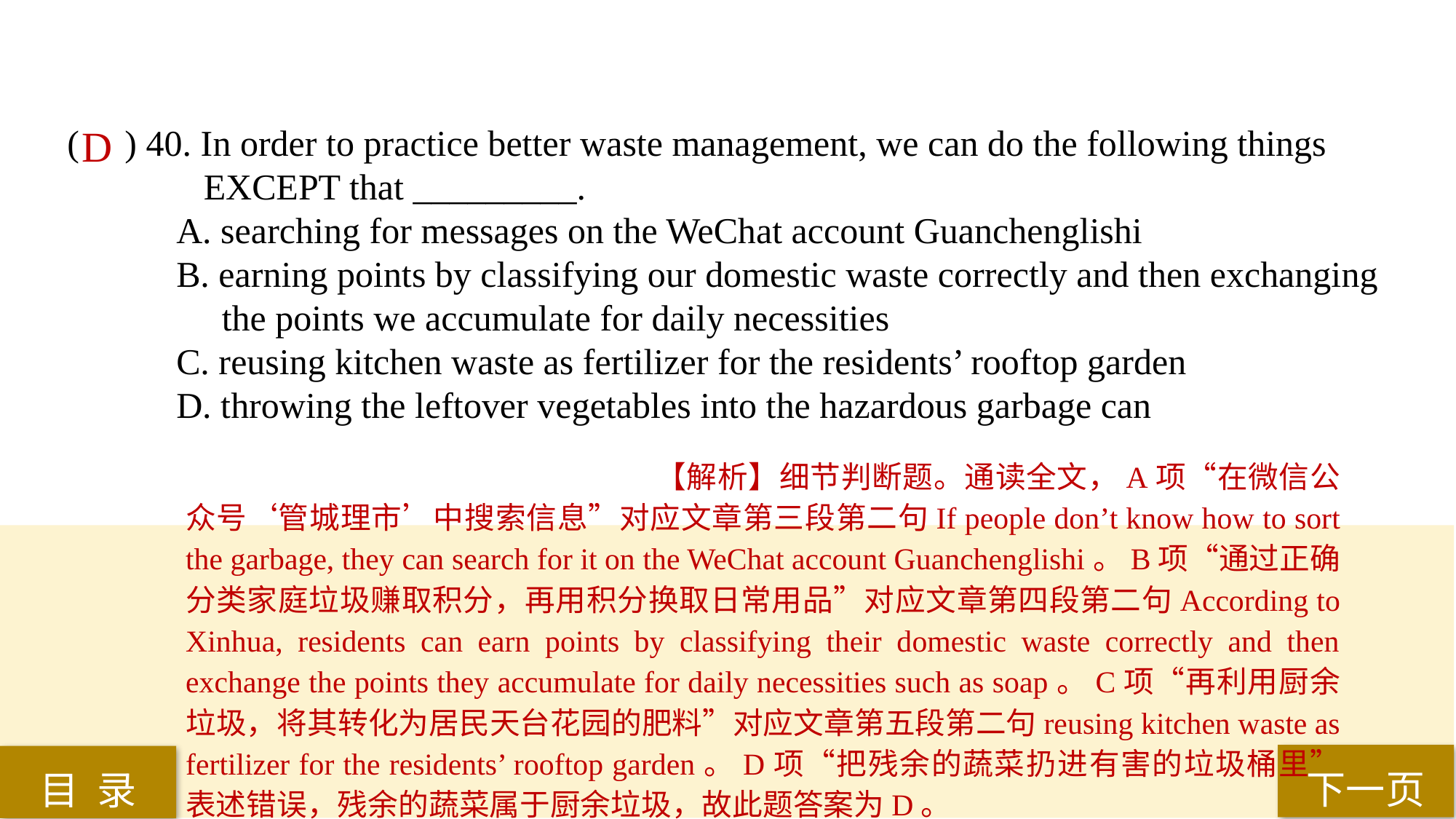

D
(     ) 40. In order to practice better waste management, we can do the following things
               EXCEPT that _________.
A. searching for messages on the WeChat account Guanchenglishi
B. earning points by classifying our domestic waste correctly and then exchanging
     the points we accumulate for daily necessities
C. reusing kitchen waste as fertilizer for the residents’ rooftop garden
D. throwing the leftover vegetables into the hazardous garbage can
【解析】细节判断题。通读全文，A项“在微信公众号‘管城理市’中搜索信息”对应文章第三段第二句If people don’t know how to sort the garbage, they can search for it on the WeChat account Guanchenglishi。B项“通过正确分类家庭垃圾赚取积分，再用积分换取日常用品”对应文章第四段第二句According to Xinhua, residents can earn points by classifying their domestic waste correctly and then exchange the points they accumulate for daily necessities such as soap。C项“再利用厨余垃圾，将其转化为居民天台花园的肥料”对应文章第五段第二句reusing kitchen waste as fertilizer for the residents’ rooftop garden。D项“把残余的蔬菜扔进有害的垃圾桶里”表述错误，残余的蔬菜属于厨余垃圾，故此题答案为D。